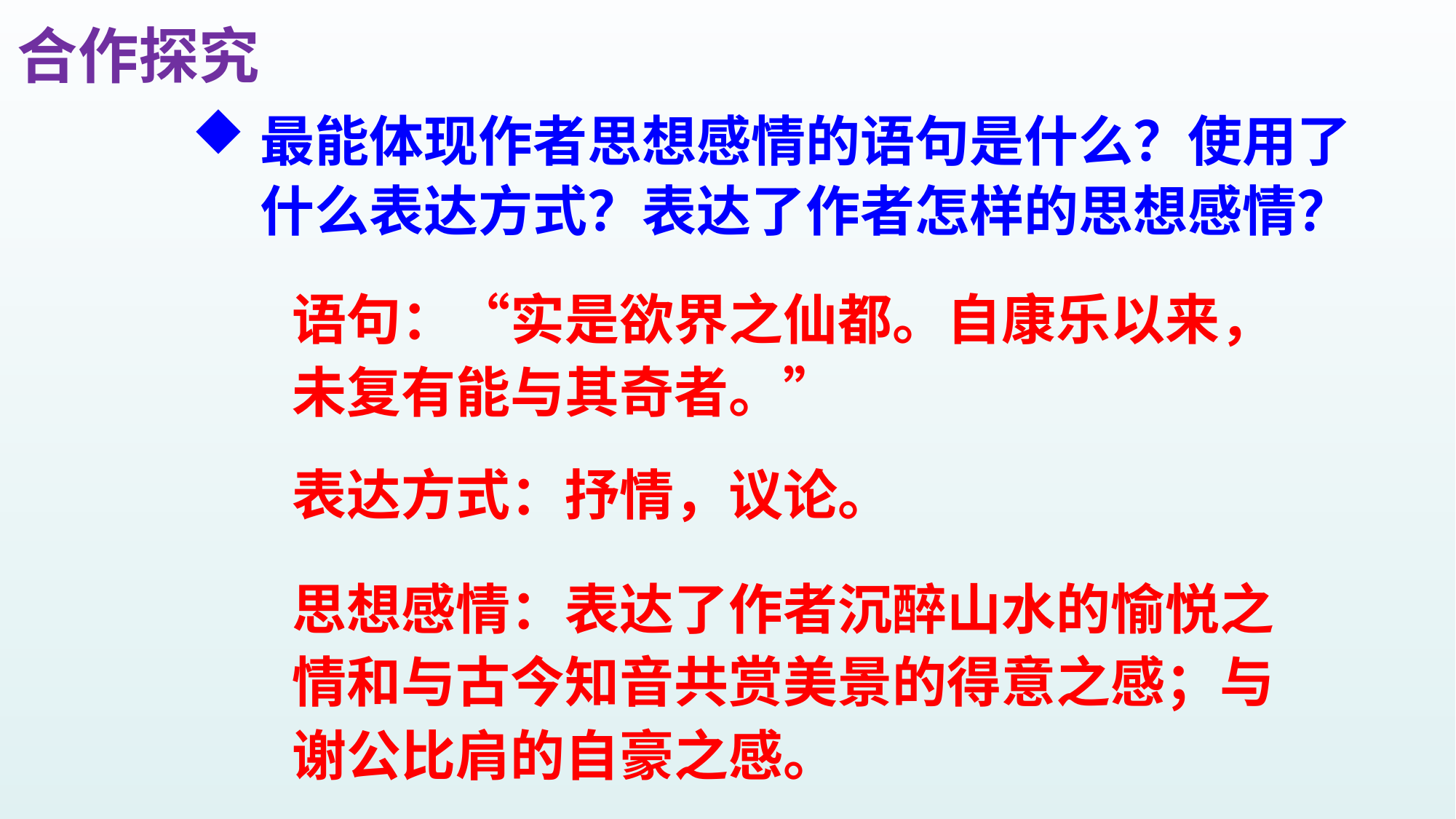

合作探究
最能体现作者思想感情的语句是什么？使用了什么表达方式？表达了作者怎样的思想感情？
语句：“实是欲界之仙都。自康乐以来，未复有能与其奇者。”
表达方式：抒情，议论。
思想感情：表达了作者沉醉山水的愉悦之情和与古今知音共赏美景的得意之感；与谢公比肩的自豪之感。